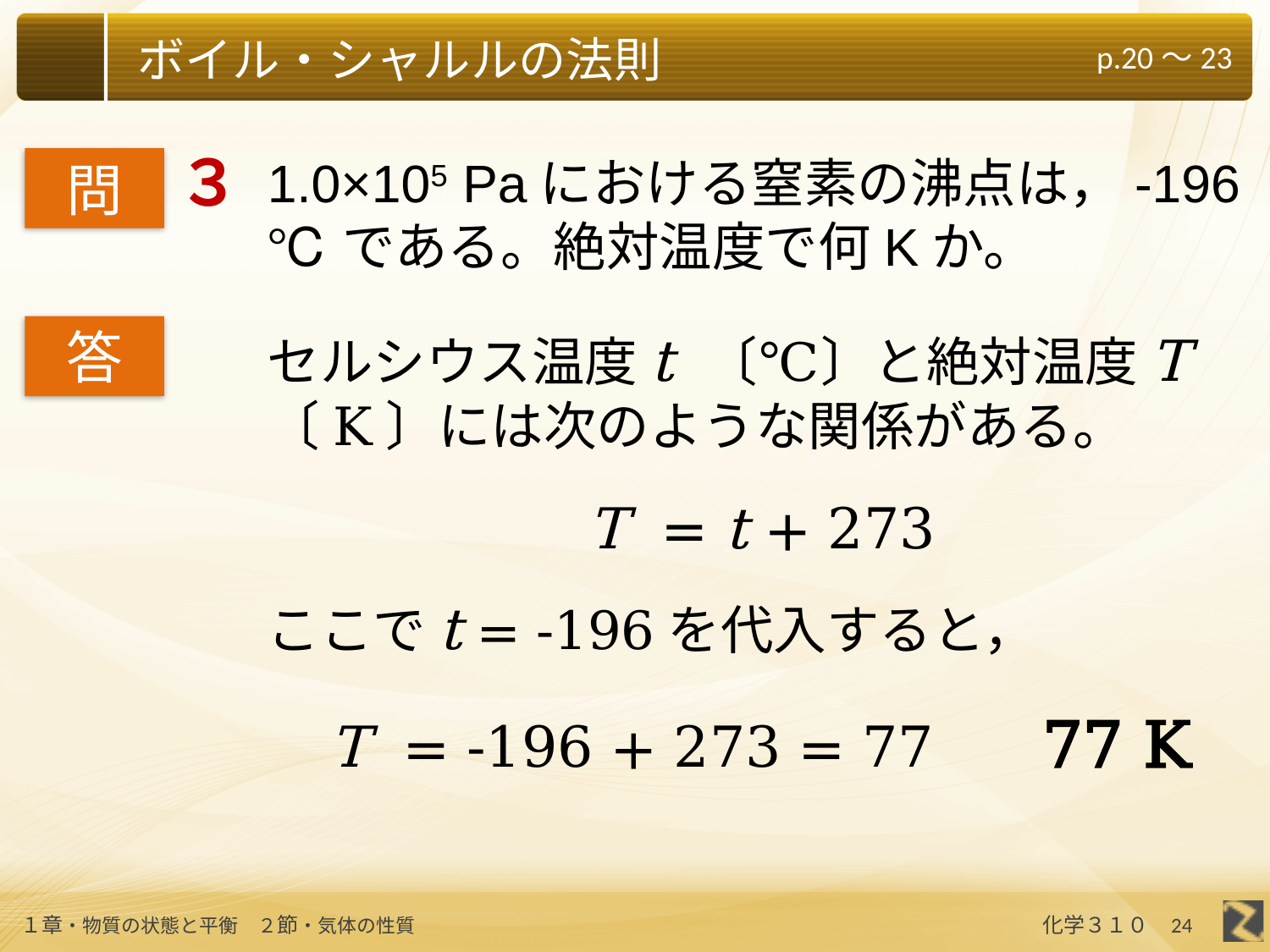

３
1.0×105 Paにおける窒素の沸点は，-196 ℃である。絶対温度で何Kか。
問
答
セルシウス温度t 〔℃〕と絶対温度T 〔K〕には次のような関係がある。
T  = t + 273
ここでt = -196を代入すると，
T  = -196 + 273 = 77      77 K
24